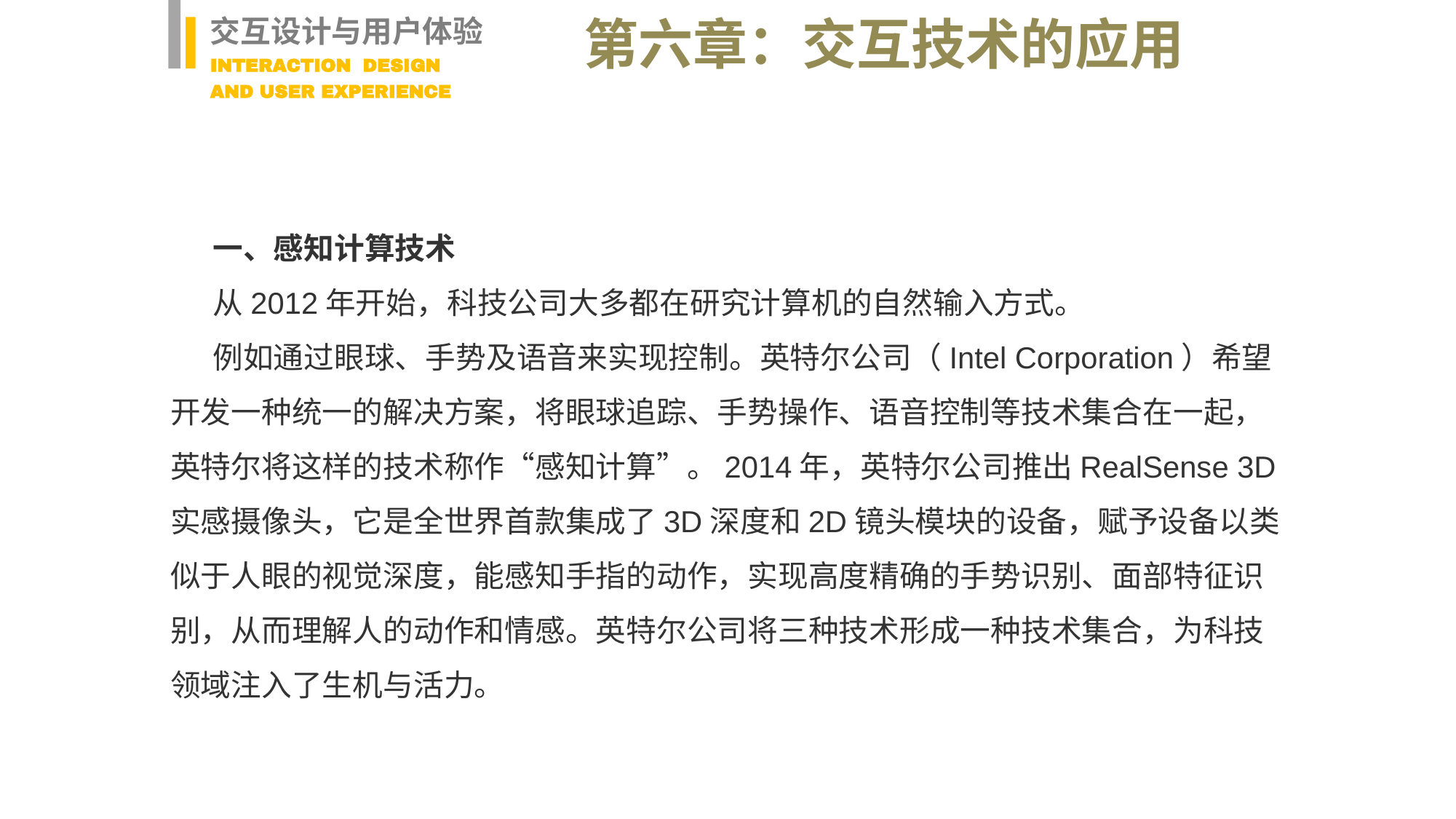

交互设计与用户体验
INTERACTION  DESIGN
AND USER EXPERIENCE
第六章：交互技术的应用

一、感知计算技术
从2012年开始，科技公司大多都在研究计算机的自然输入方式。
例如通过眼球、手势及语音来实现控制。英特尔公司（Intel Corporation）希望开发一种统一的解决方案，将眼球追踪、手势操作、语音控制等技术集合在一起，英特尔将这样的技术称作“感知计算”。2014年，英特尔公司推出RealSense 3D实感摄像头，它是全世界首款集成了3D深度和2D镜头模块的设备，赋予设备以类似于人眼的视觉深度，能感知手指的动作，实现高度精确的手势识别、面部特征识别，从而理解人的动作和情感。英特尔公司将三种技术形成一种技术集合，为科技领域注入了生机与活力。